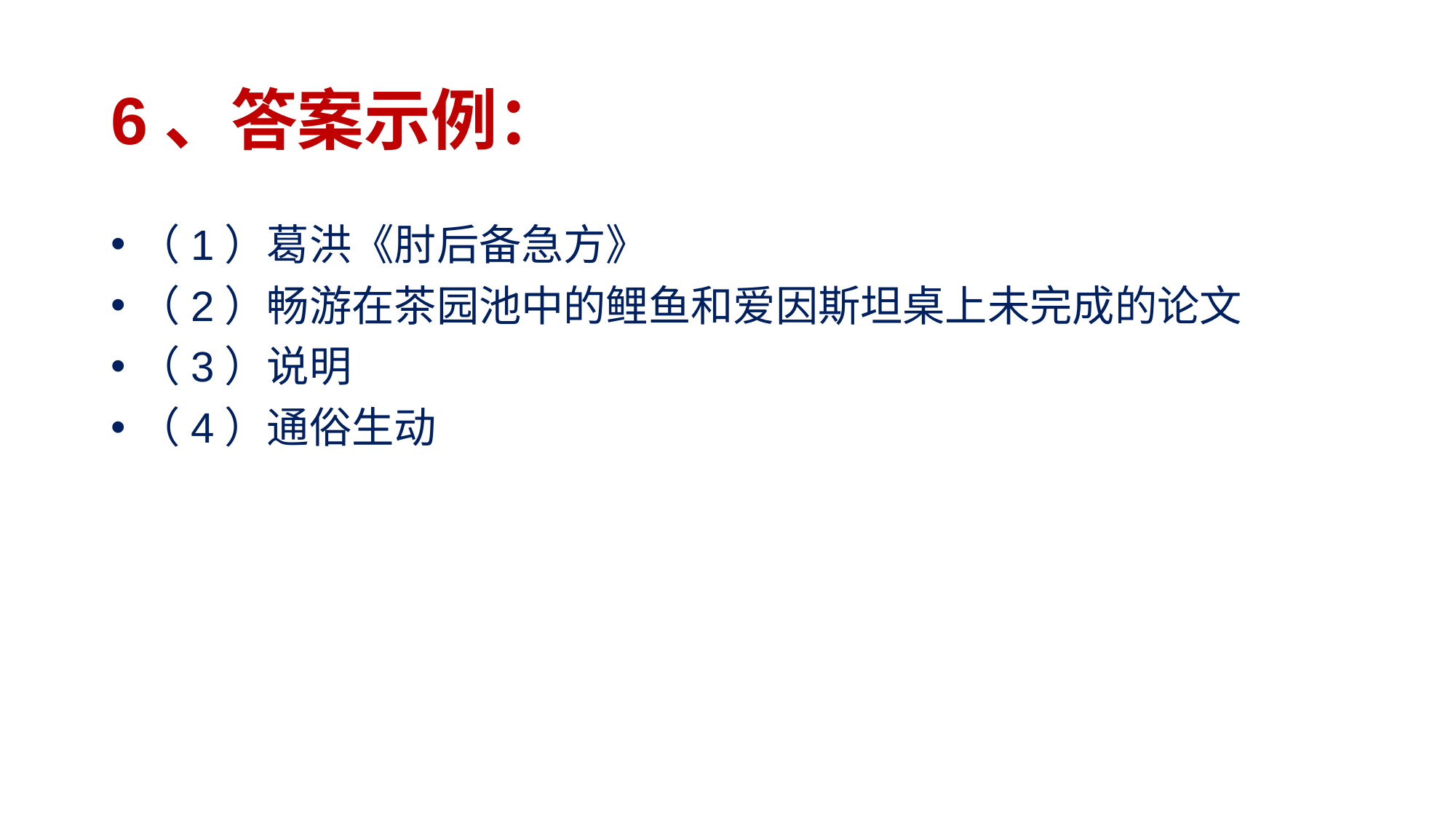

# 6、答案示例：
（1）葛洪《肘后备急方》
（2）畅游在茶园池中的鲤鱼和爱因斯坦桌上未完成的论文
（3）说明
（4）通俗生动